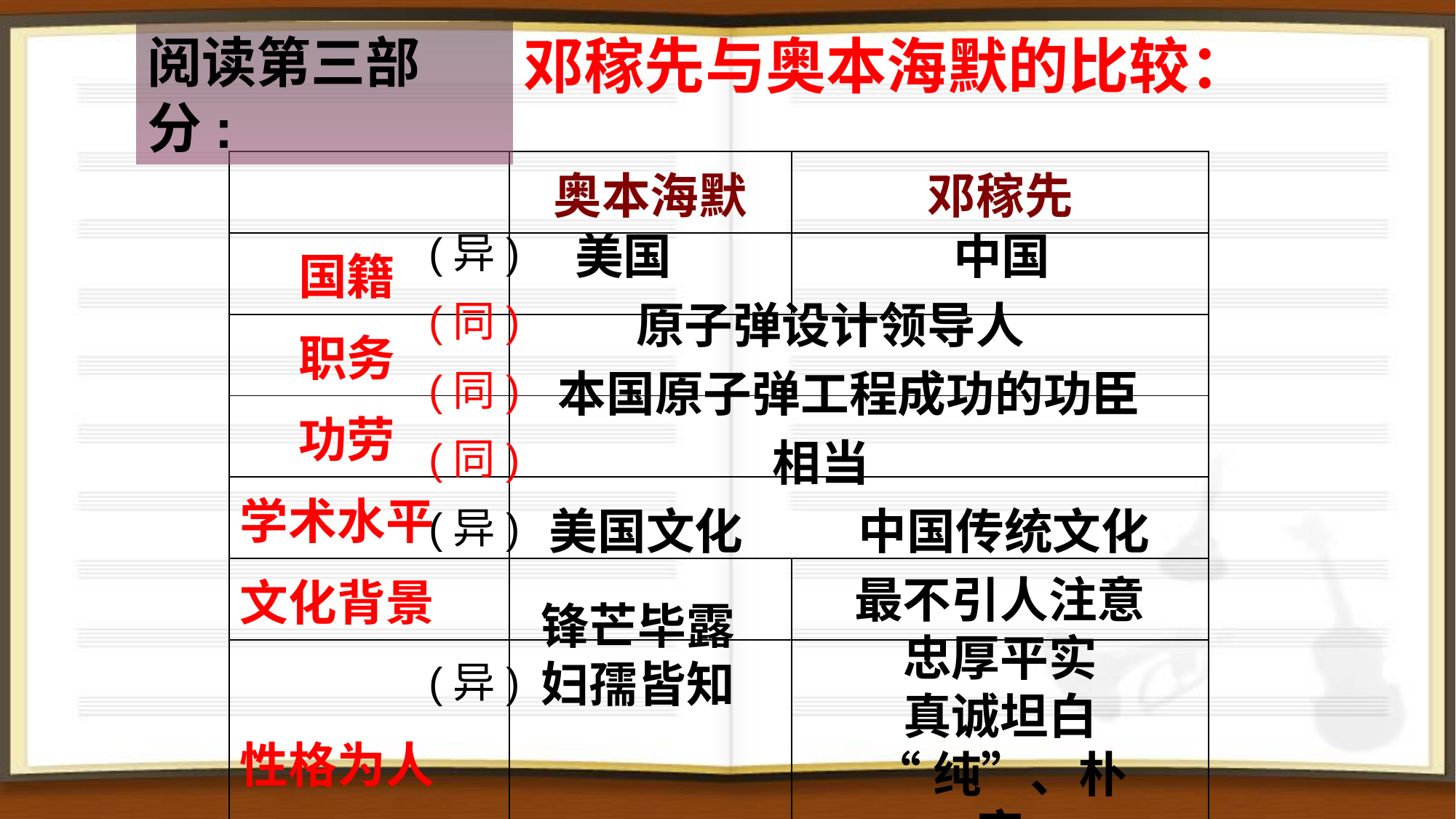

阅读第三部分:
邓稼先与奥本海默的比较：
|  | 奥本海默 | 邓稼先 |
| --- | --- | --- |
| 国籍 |  |  |
| 职务 |  |  |
| 功劳 |  |  |
| 学术水平 |  |  |
| 文化背景 |  |  |
| 性格为人 |  |  |
美国
中国
(异)
(同)
原子弹设计领导人
(同)
本国原子弹工程成功的功臣
(同)
相当
(异)
美国文化
中国传统文化
最不引人注意
忠厚平实
真诚坦白
“纯”、朴实
锋芒毕露
妇孺皆知

(异)